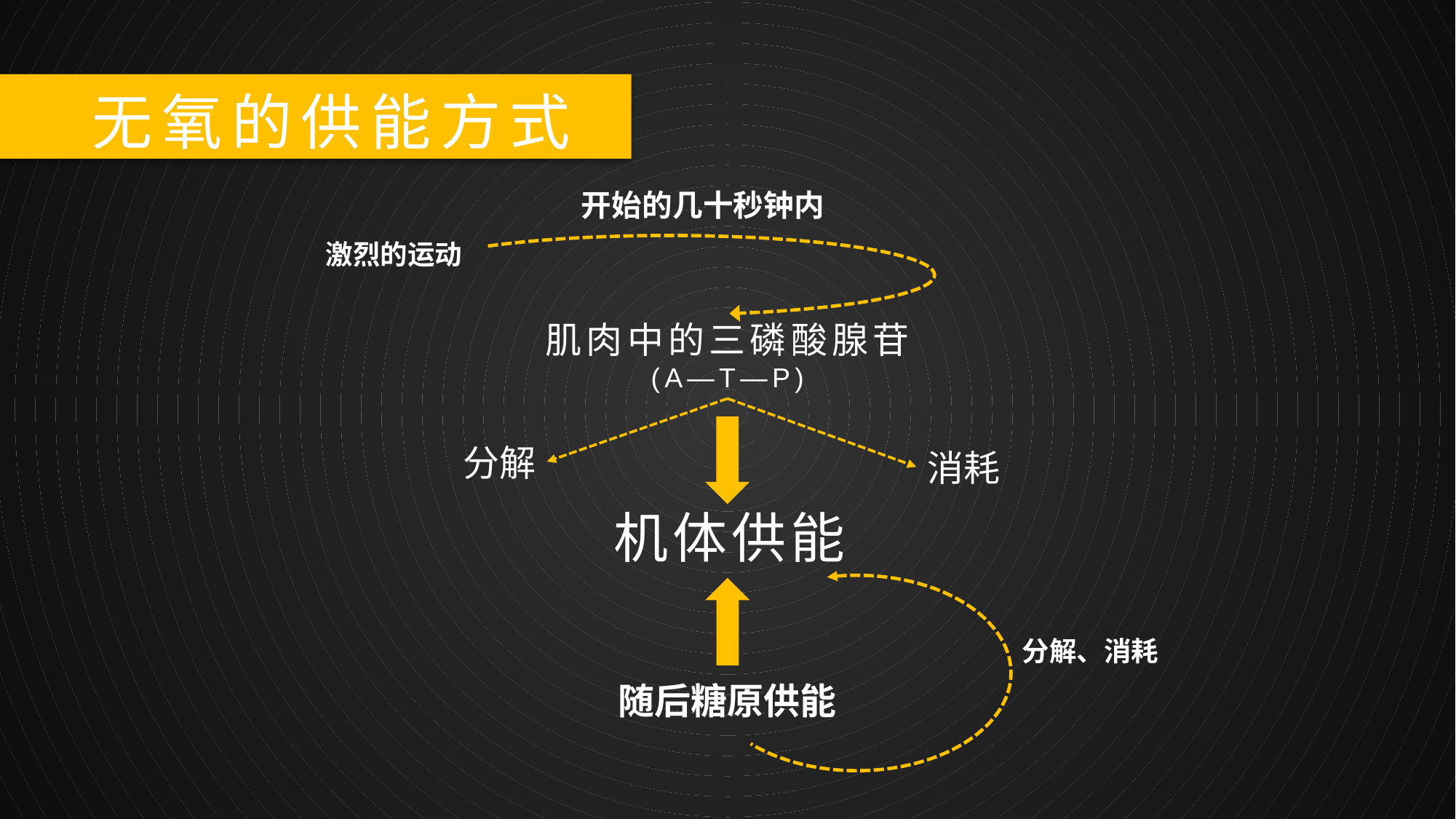

无氧的供能方式
开始的几十秒钟内
激烈的运动

肌肉中的三磷酸腺苷
(A—T—P)

分解
消耗
机体供能

分解、消耗
随后糖原供能